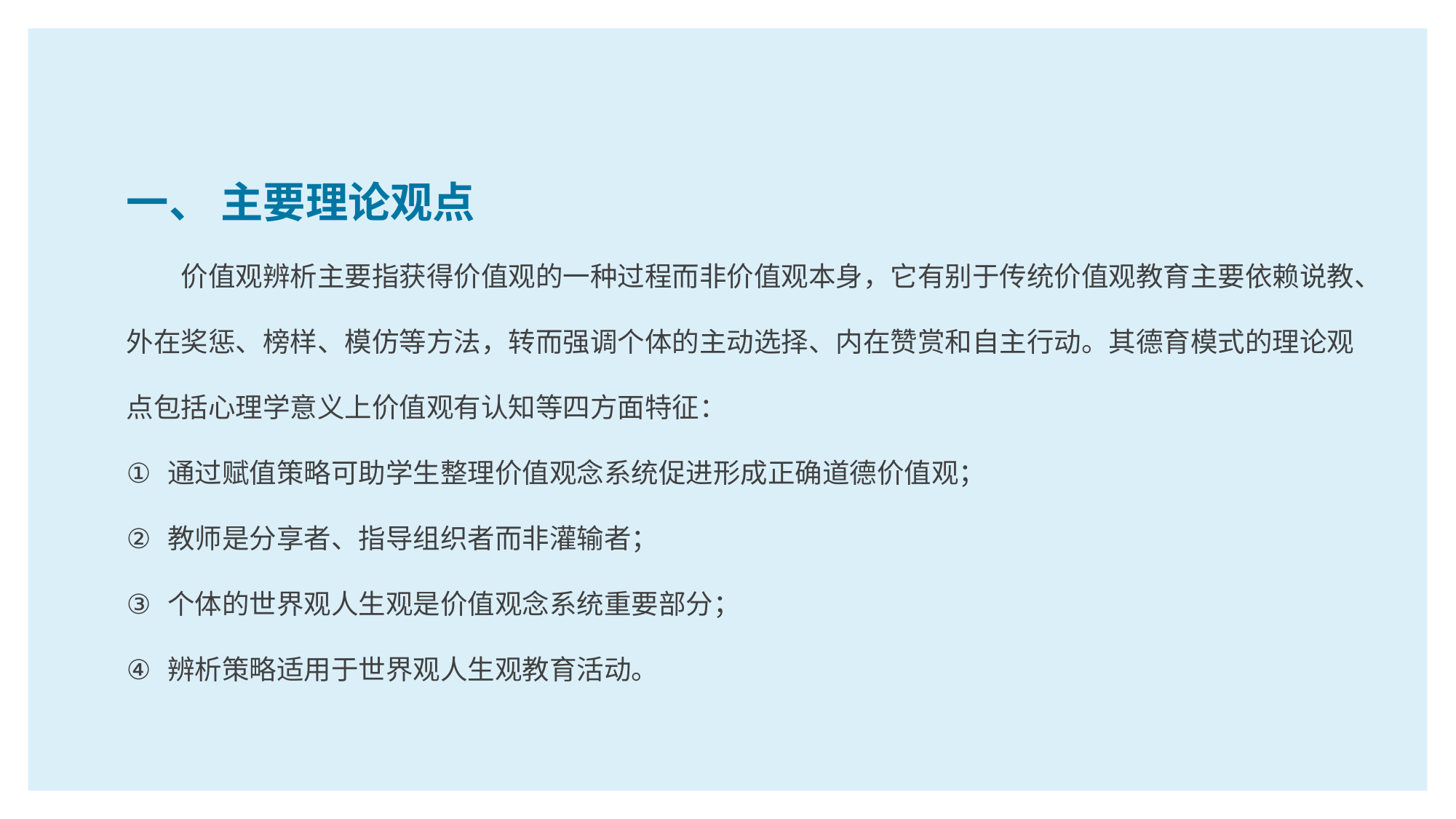

一、 主要理论观点
价值观辨析主要指获得价值观的一种过程而非价值观本身，它有别于传统价值观教育主要依赖说教、外在奖惩、榜样、模仿等方法，转而强调个体的主动选择、内在赞赏和自主行动。其德育模式的理论观点包括心理学意义上价值观有认知等四方面特征：
通过赋值策略可助学生整理价值观念系统促进形成正确道德价值观；
教师是分享者、指导组织者而非灌输者；
个体的世界观人生观是价值观念系统重要部分；
辨析策略适用于世界观人生观教育活动。